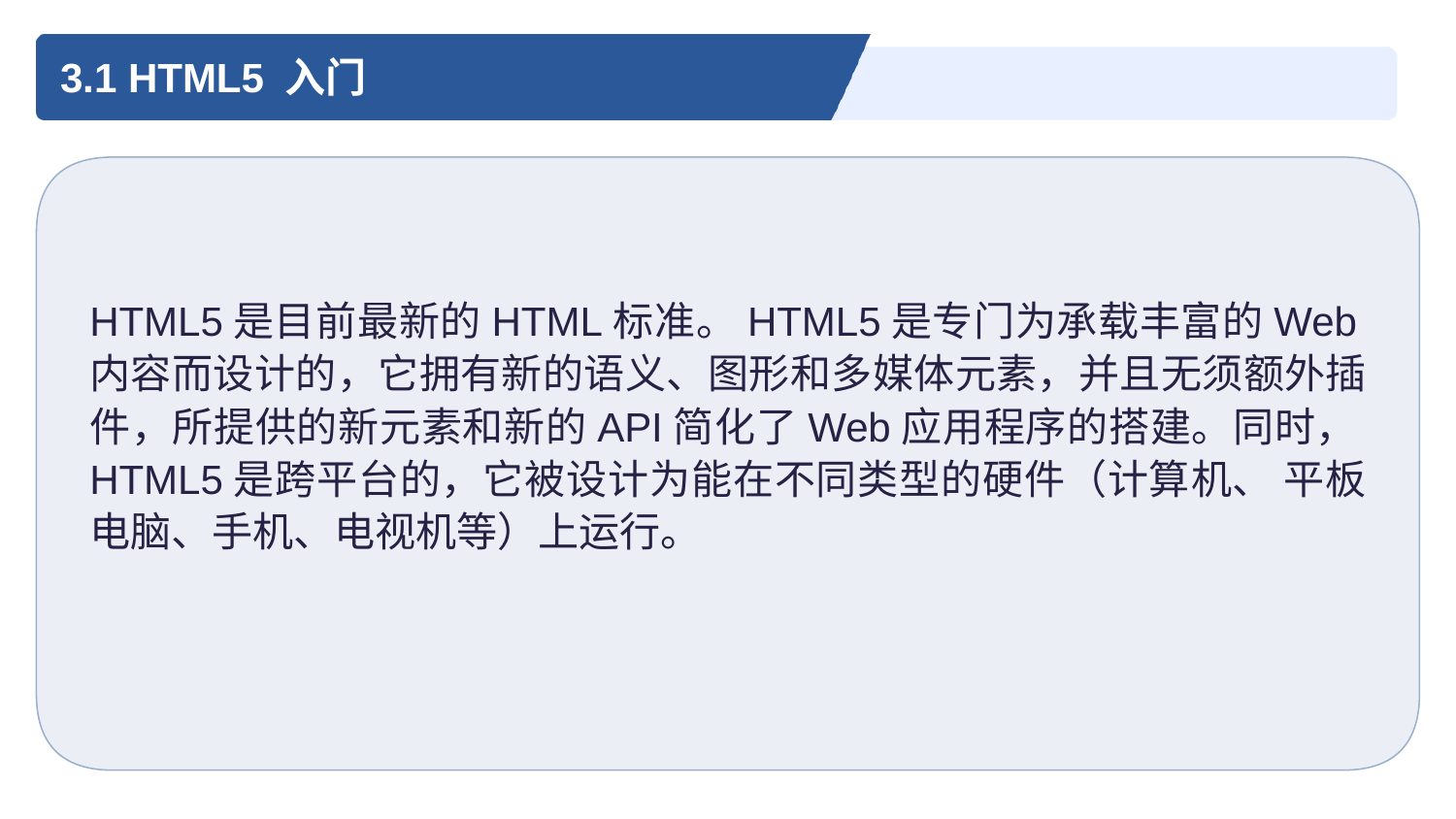

3.1 HTML5 入门

HTML5是目前最新的HTML标准。HTML5是专门为承载丰富的Web内容而设计的，它拥有新的语义、图形和多媒体元素，并且无须额外插件，所提供的新元素和新的API简化了Web应用程序的搭建。同时，HTML5是跨平台的，它被设计为能在不同类型的硬件（计算机、 平板电脑、手机、电视机等）上运行。